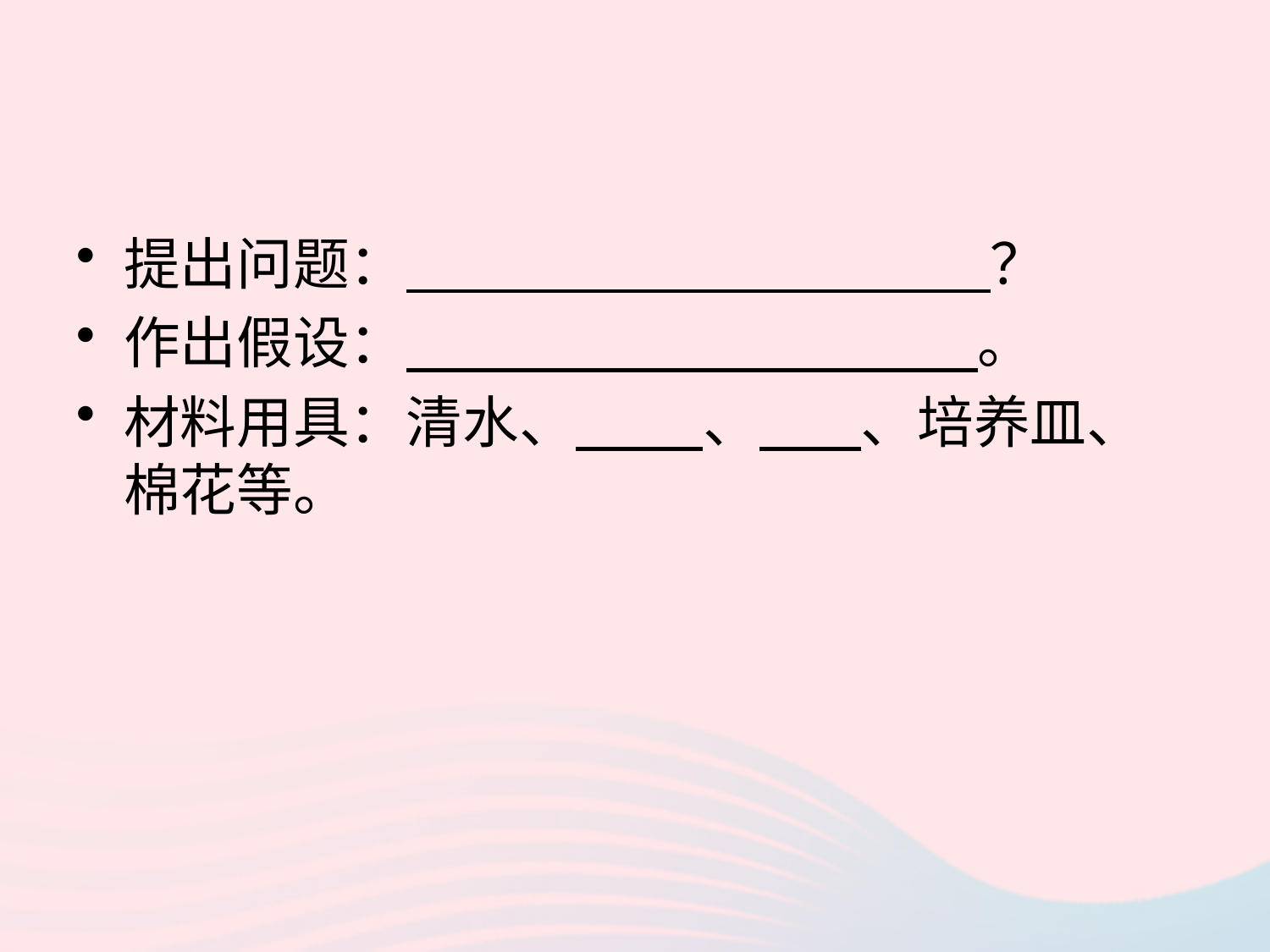

提出问题：                                              ？
作出假设：                                             。
材料用具：清水、          、        、培养皿、棉花等。